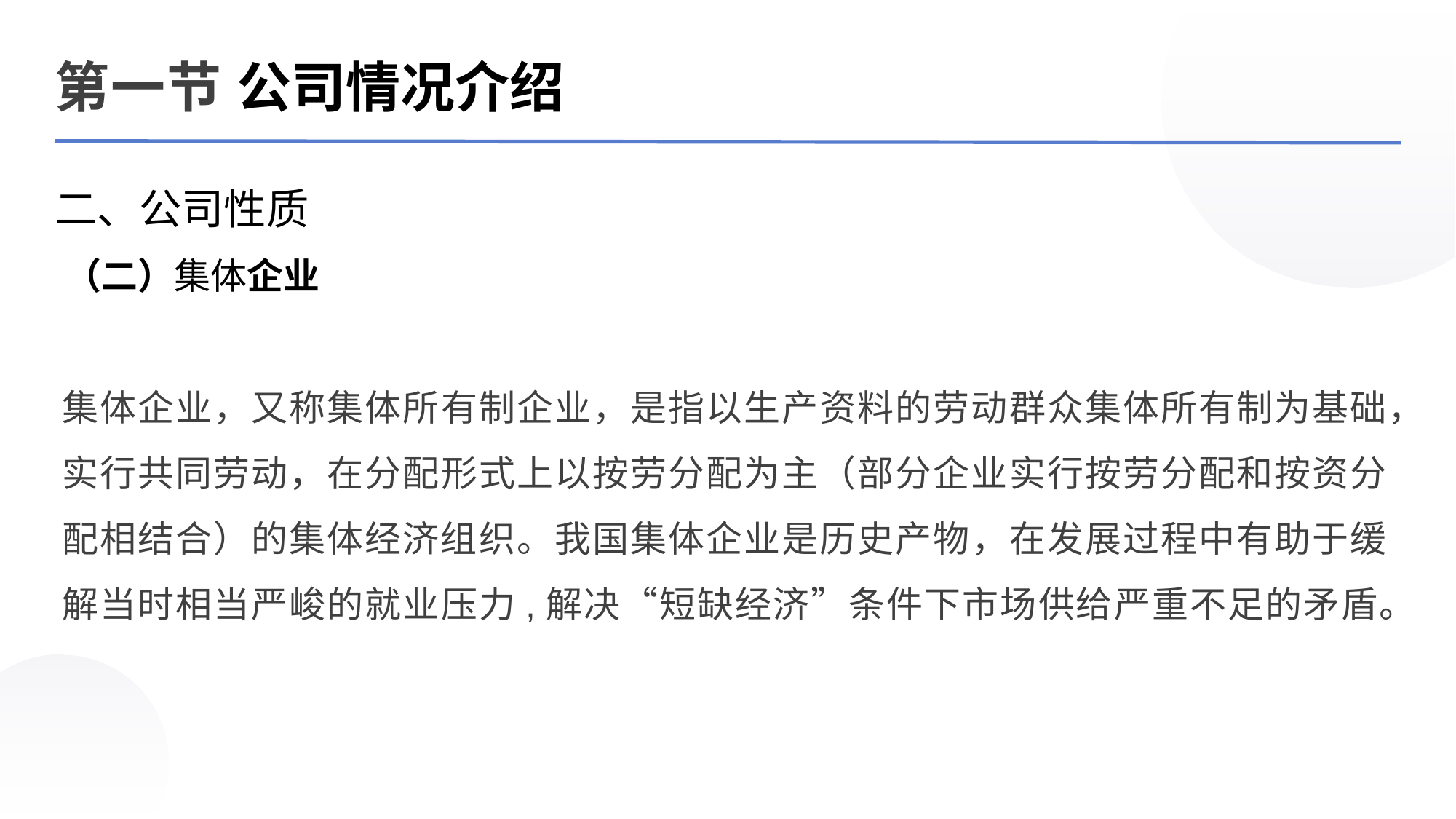

第一节 公司情况介绍
二、公司性质
（二）集体企业
集体企业，又称集体所有制企业，是指以生产资料的劳动群众集体所有制为基础，实行共同劳动，在分配形式上以按劳分配为主（部分企业实行按劳分配和按资分配相结合）的集体经济组织。我国集体企业是历史产物，在发展过程中有助于缓解当时相当严峻的就业压力,解决“短缺经济”条件下市场供给严重不足的矛盾。

8